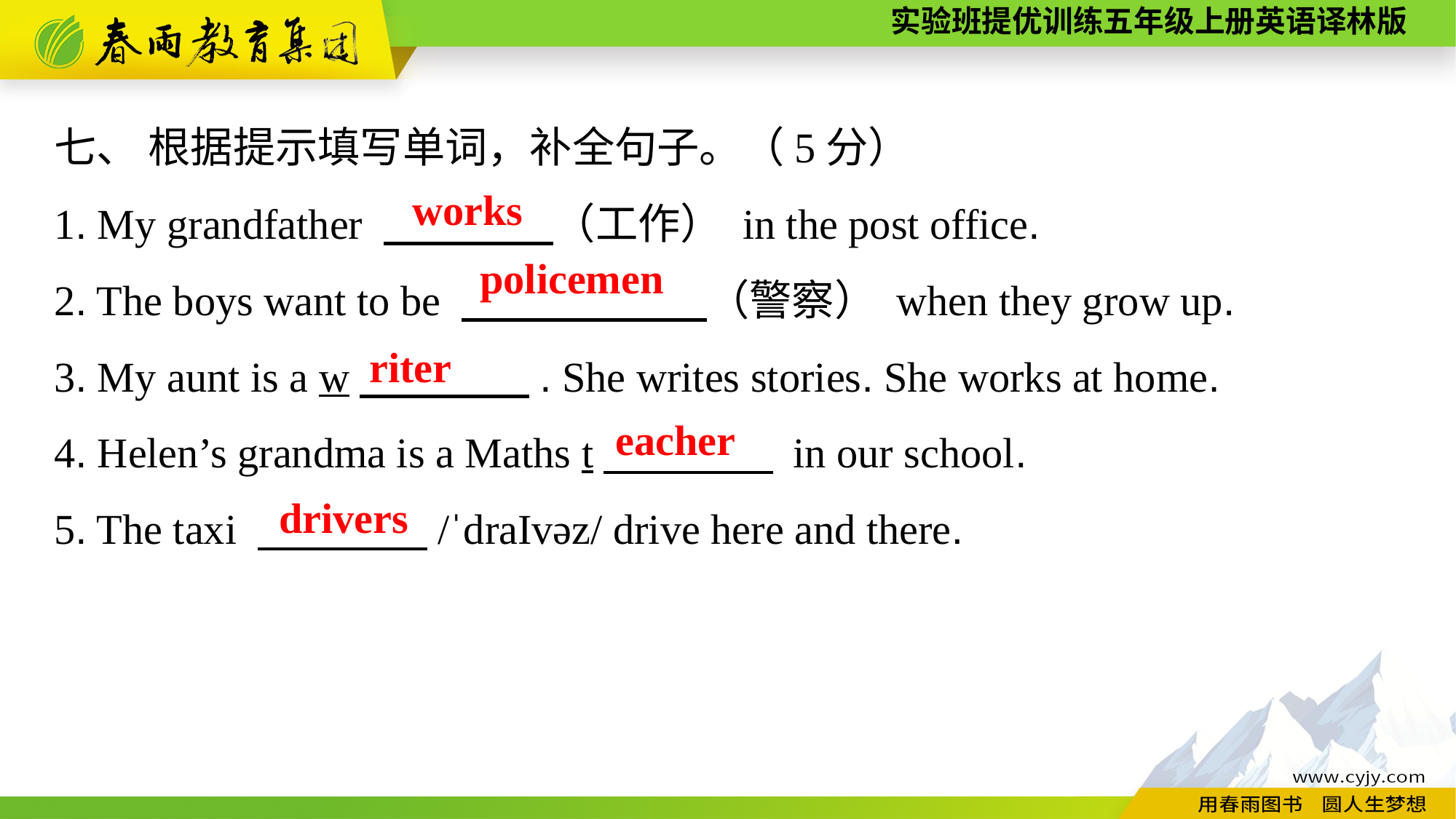

七、 根据提示填写单词，补全句子。（5分）
1. My grandfather 　　　　（工作） in the post office.
2. The boys want to be 　　        　　（警察） when they grow up.
3. My aunt is a w　　　　. She writes stories. She works at home.
4. Helen’s grandma is a Maths t　　　　 in our school.
5. The taxi 　　　　/ˈdraIvəz/ drive here and there.
works
policemen
riter
eacher
drivers